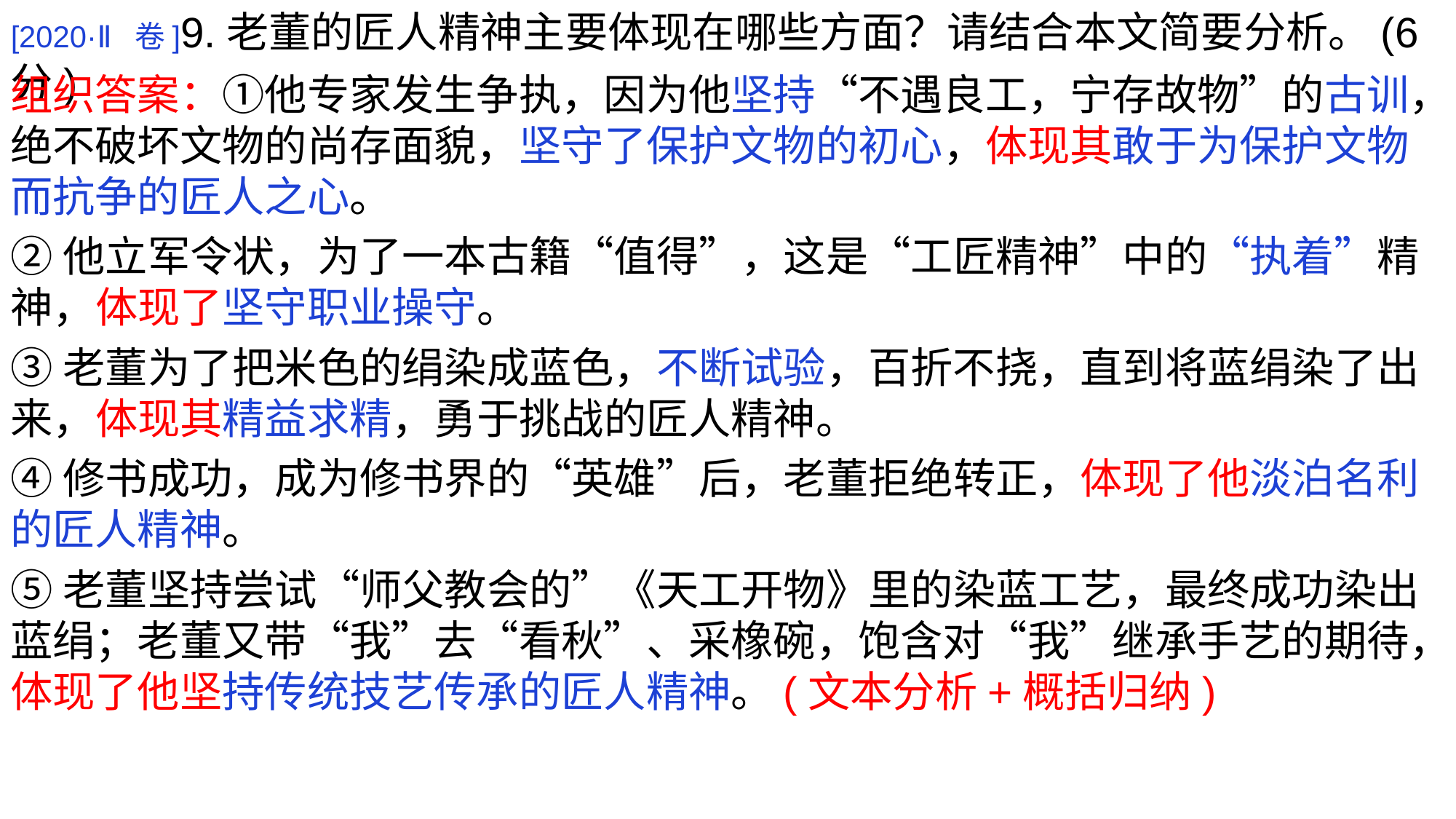

[2020·Ⅱ卷]9.老董的匠人精神主要体现在哪些方面？请结合本文简要分析。(6分)
组织答案：①他专家发生争执，因为他坚持“不遇良工，宁存故物”的古训，绝不破坏文物的尚存面貌，坚守了保护文物的初心，体现其敢于为保护文物而抗争的匠人之心。
②他立军令状，为了一本古籍“值得”，这是“工匠精神”中的“执着”精神，体现了坚守职业操守。
③老董为了把米色的绢染成蓝色，不断试验，百折不挠，直到将蓝绢染了出来，体现其精益求精，勇于挑战的匠人精神。
④修书成功，成为修书界的“英雄”后，老董拒绝转正，体现了他淡泊名利的匠人精神。
⑤老董坚持尝试“师父教会的”《天工开物》里的染蓝工艺，最终成功染出蓝绢；老董又带“我”去“看秋”、采橡碗，饱含对“我”继承手艺的期待，体现了他坚持传统技艺传承的匠人精神。(文本分析+概括归纳)